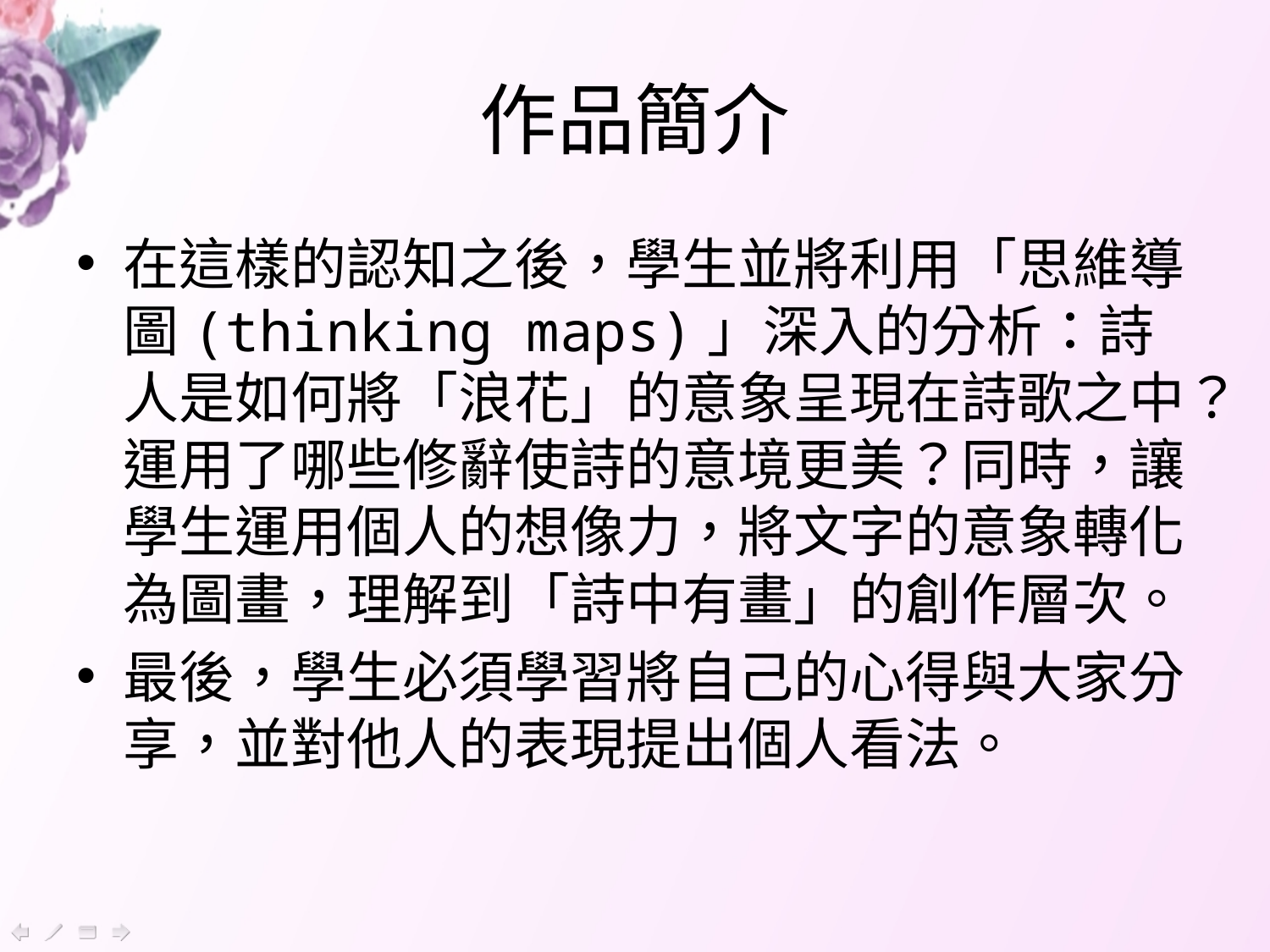

# 作品簡介
在這樣的認知之後，學生並將利用「思維導圖(thinking maps)」深入的分析：詩人是如何將「浪花」的意象呈現在詩歌之中？運用了哪些修辭使詩的意境更美？同時，讓學生運用個人的想像力，將文字的意象轉化為圖畫，理解到「詩中有畫」的創作層次。
最後，學生必須學習將自己的心得與大家分享，並對他人的表現提出個人看法。